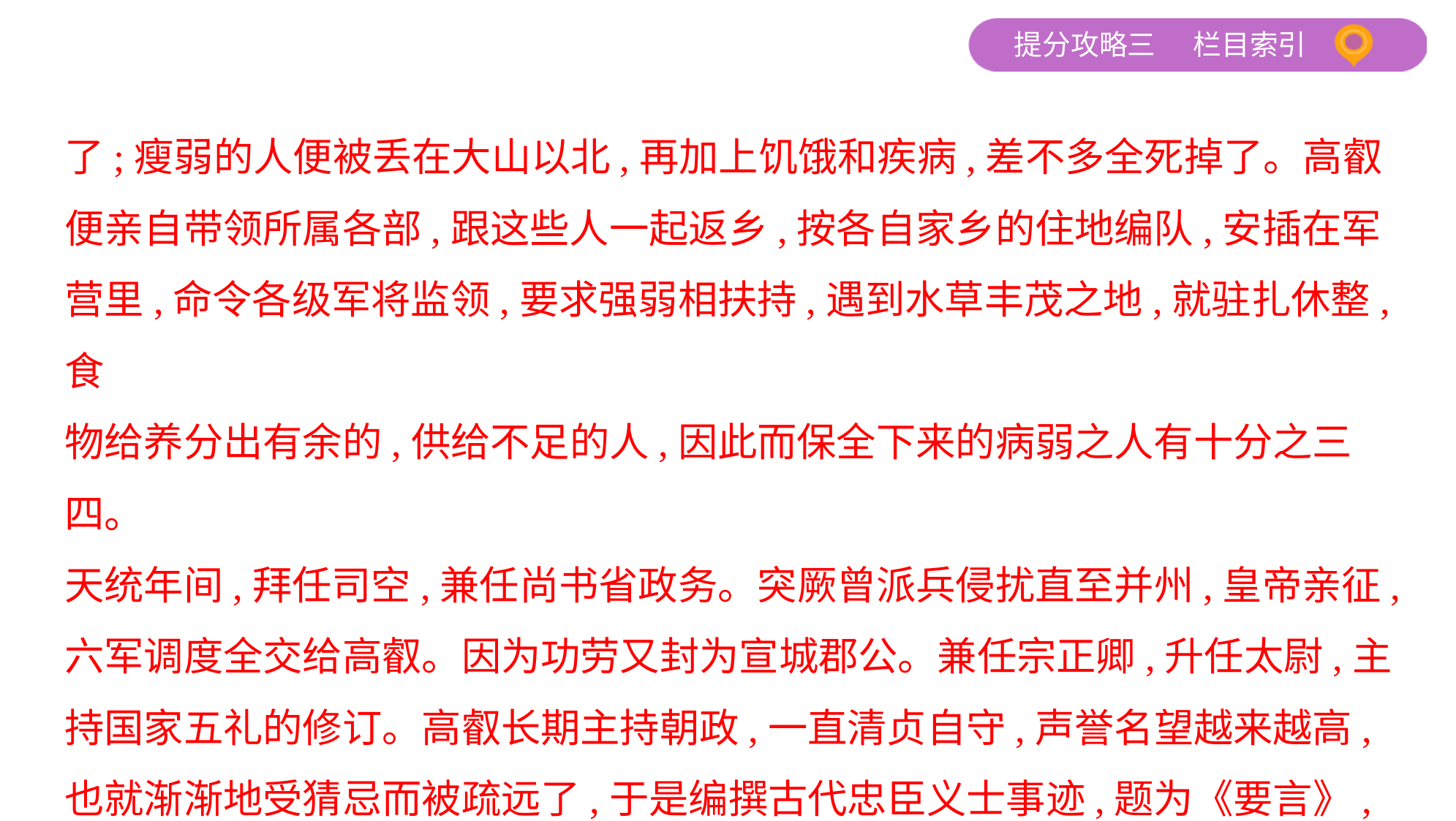

了;瘦弱的人便被丢在大山以北,再加上饥饿和疾病,差不多全死掉了。高叡
便亲自带领所属各部,跟这些人一起返乡,按各自家乡的住地编队,安插在军
营里,命令各级军将监领,要求强弱相扶持,遇到水草丰茂之地,就驻扎休整,食
物给养分出有余的,供给不足的人,因此而保全下来的病弱之人有十分之三四。
天统年间,拜任司空,兼任尚书省政务。突厥曾派兵侵扰直至并州,皇帝亲征,
六军调度全交给高叡。因为功劳又封为宣城郡公。兼任宗正卿,升任太尉,主
持国家五礼的修订。高叡长期主持朝政,一直清贞自守,声誉名望越来越高,
也就渐渐地受猜忌而被疏远了,于是编撰古代忠臣义士事迹,题为《要言》,
用来表明心迹。